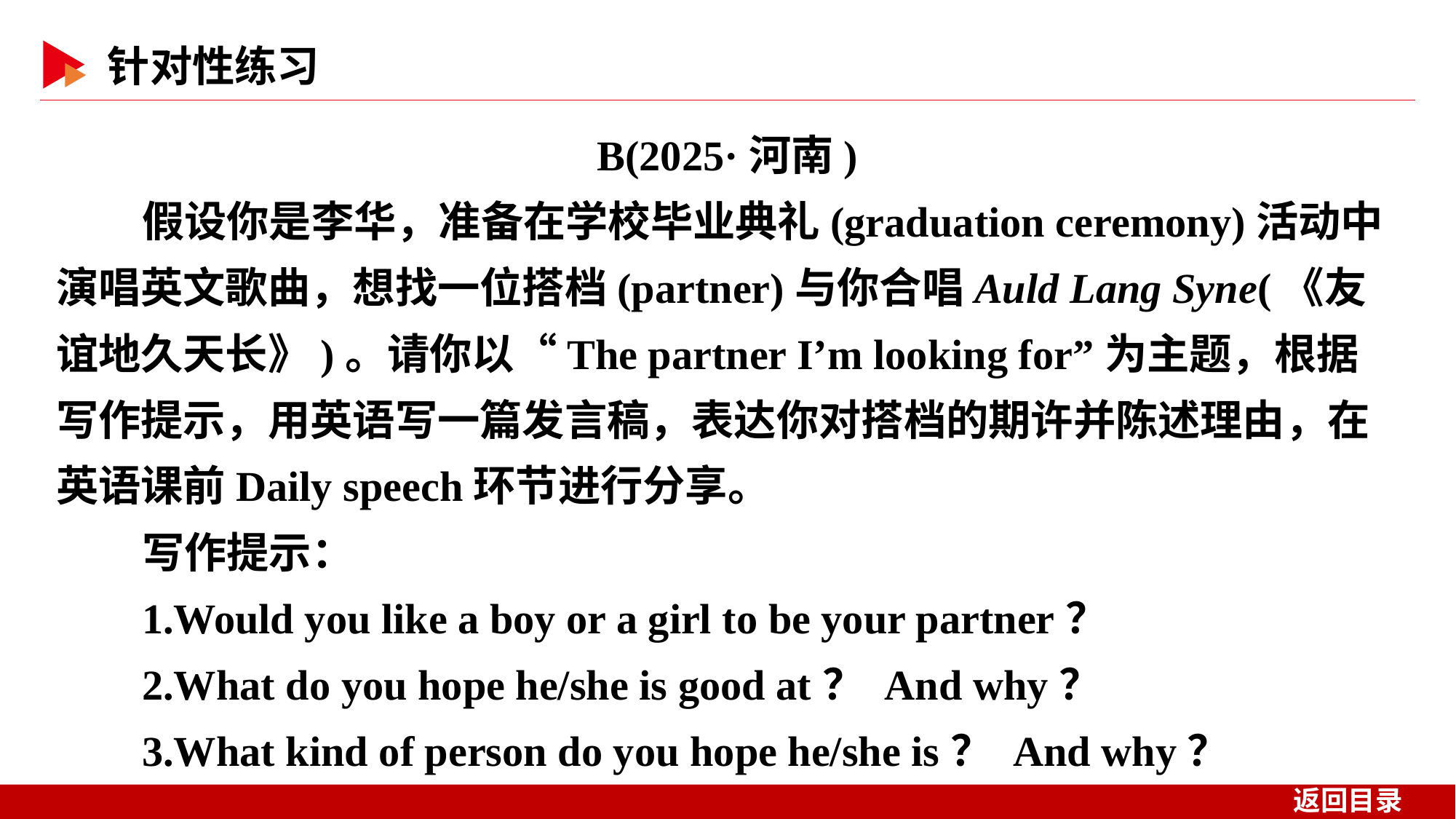

B(2025·河南)
假设你是李华，准备在学校毕业典礼(graduation ceremony)活动中演唱英文歌曲，想找一位搭档(partner)与你合唱Auld Lang Syne(《友谊地久天长》)。请你以“The partner I’m looking for”为主题，根据写作提示，用英语写一篇发言稿，表达你对搭档的期许并陈述理由，在英语课前Daily speech环节进行分享。
写作提示：
1.Would you like a boy or a girl to be your partner？
2.What do you hope he/she is good at？ And why？
3.What kind of person do you hope he/she is？ And why？